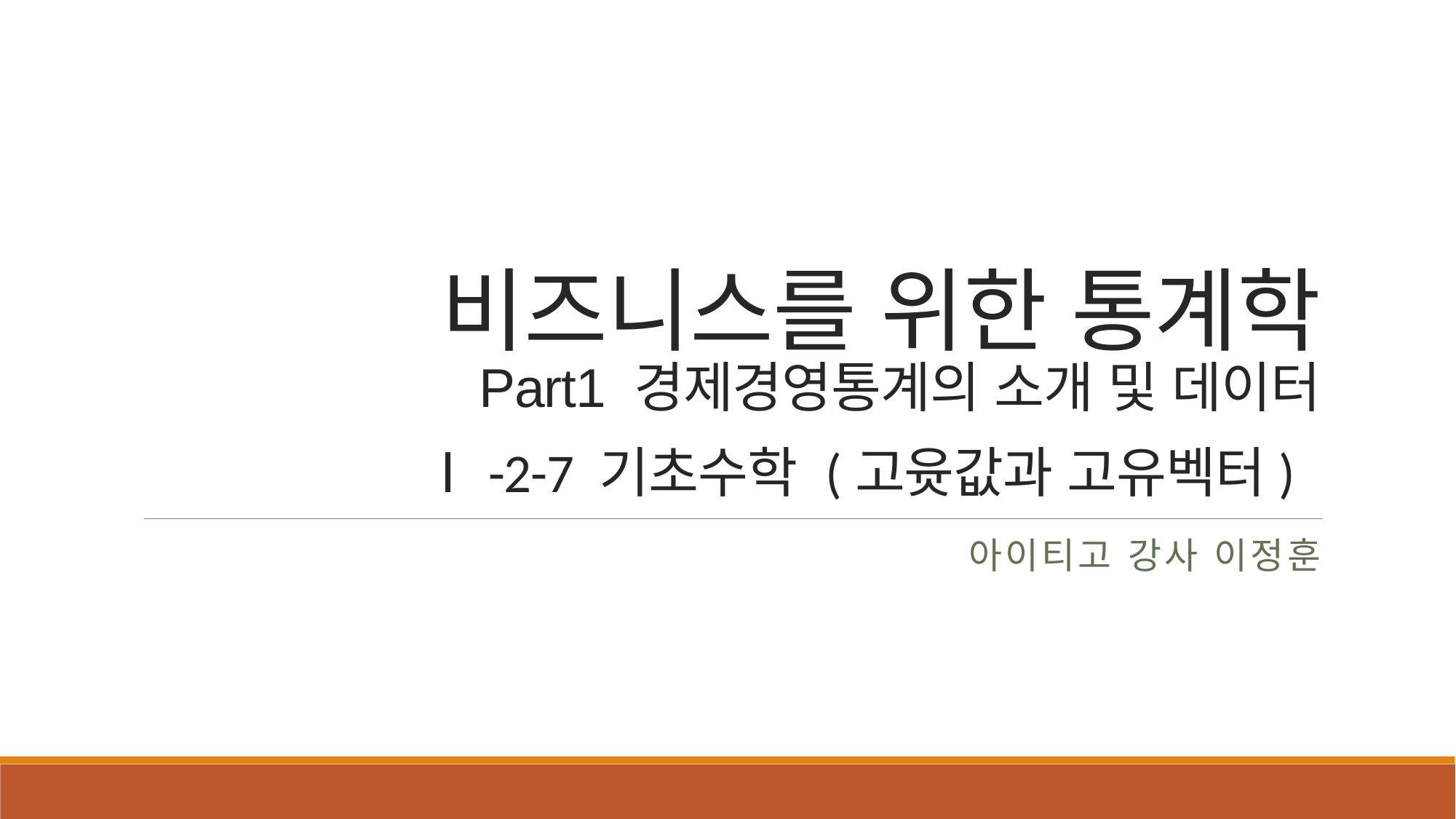

# 비즈니스를 위한 통계학 Part1 경제경영통계의 소개 및 데이터 Ⅰ-2-7 기초수학 (고윳값과 고유벡터)
아이티고 강사 이정훈